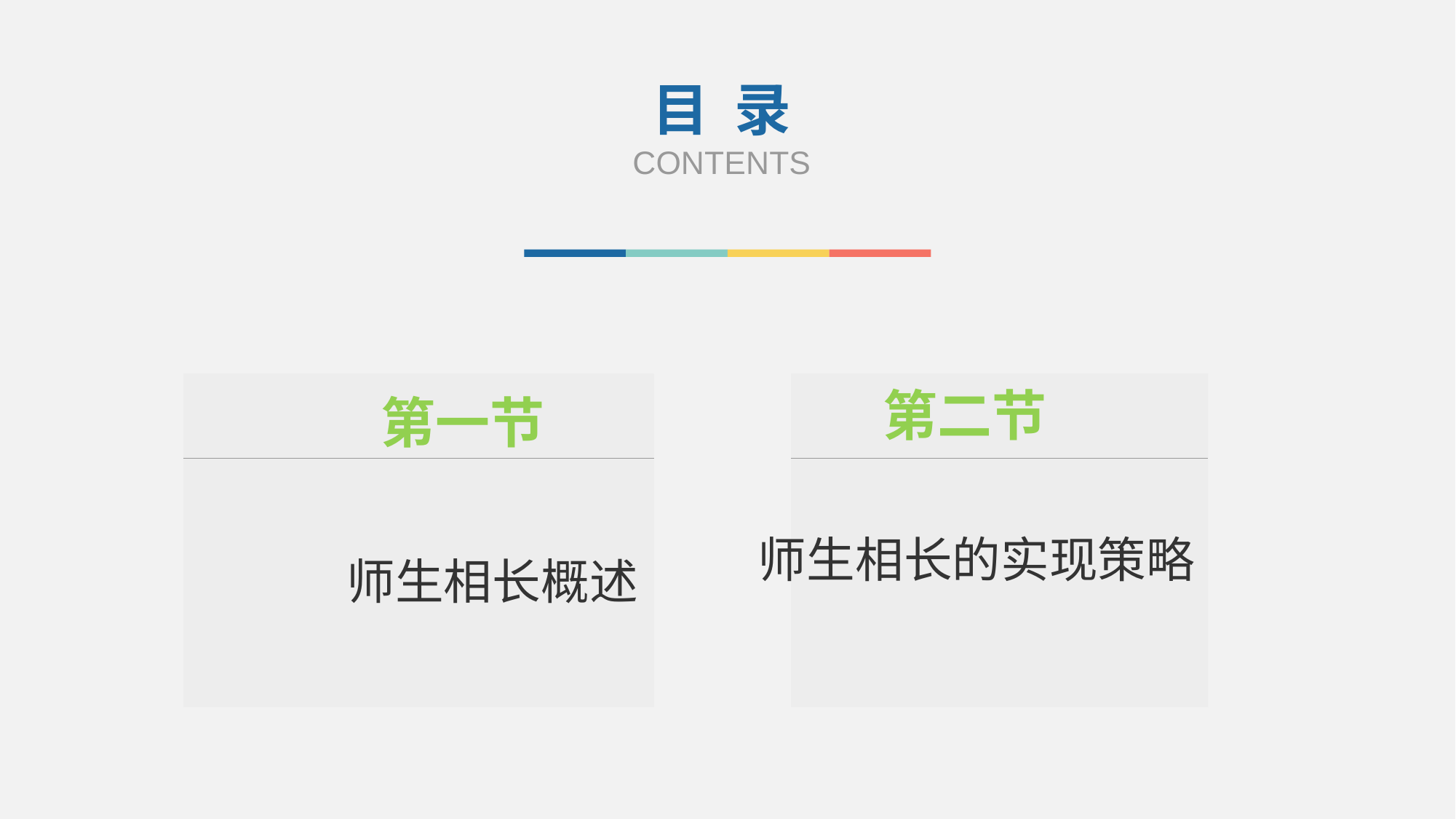

目  录
CONTENTS

第二节
第一节
师生相长概述
师生相长的实现策略